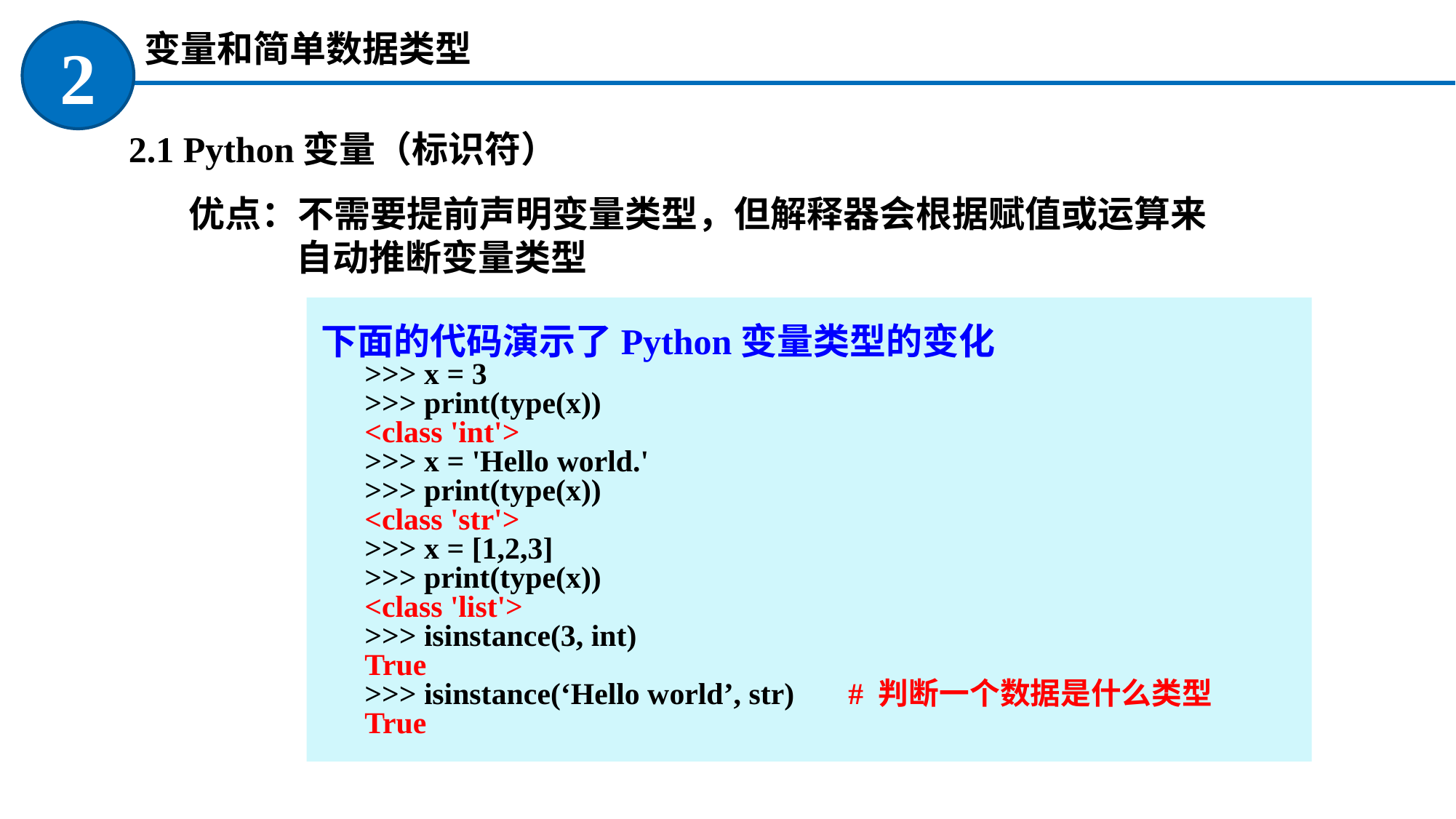

变量和简单数据类型
2
2.1 Python变量（标识符）
优点：不需要提前声明变量类型，但解释器会根据赋值或运算来自动推断变量类型
下面的代码演示了Python变量类型的变化
>>> x = 3
>>> print(type(x))
<class 'int'>
>>> x = 'Hello world.'
>>> print(type(x))
<class 'str'>
>>> x = [1,2,3]
>>> print(type(x))
<class 'list'>
>>> isinstance(3, int)
True
>>> isinstance(‘Hello world’, str)       # 判断一个数据是什么类型
True